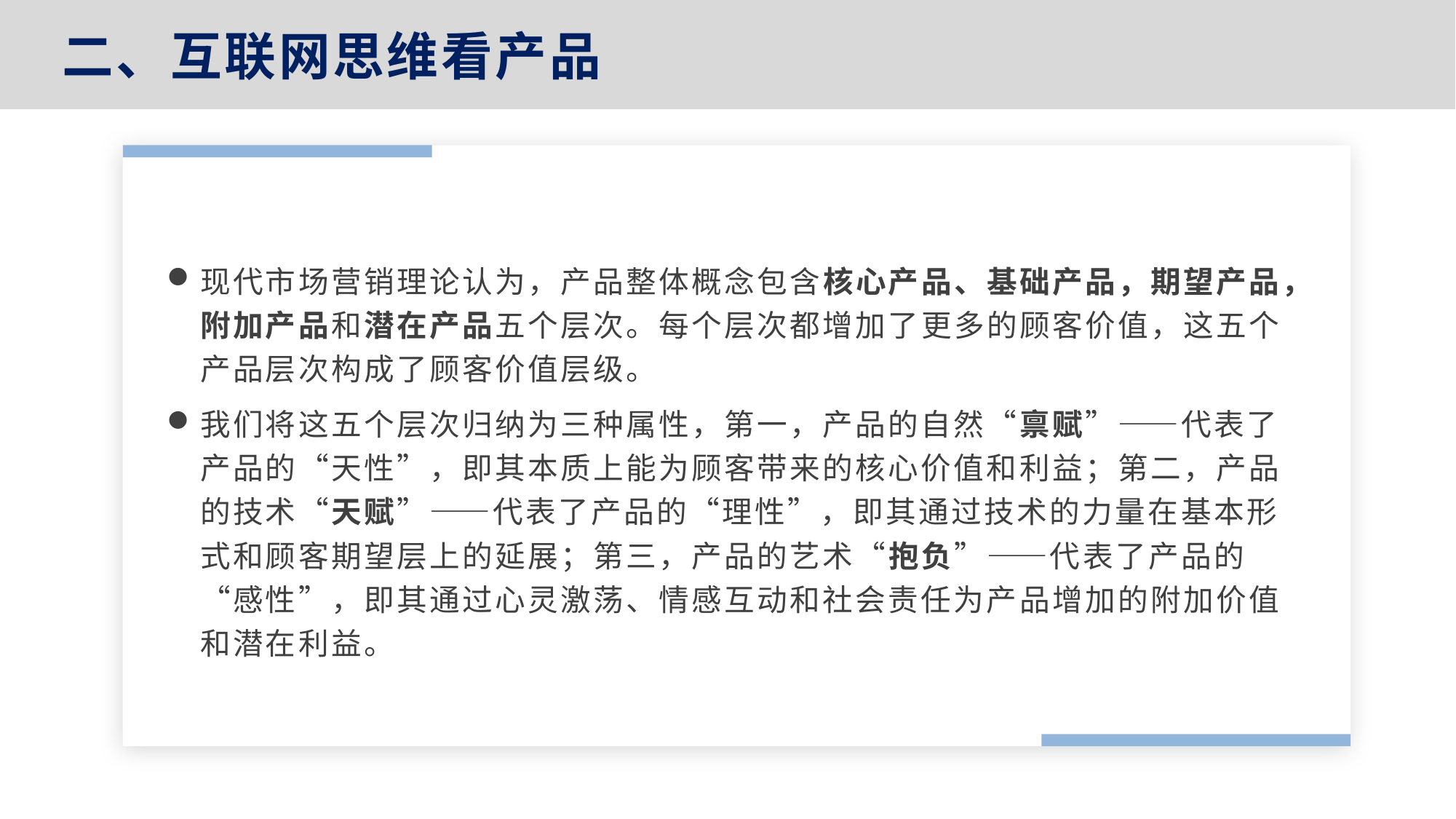

二、互联网思维看产品

现代市场营销理论认为，产品整体概念包含核心产品、基础产品，期望产品，附加产品和潜在产品五个层次。每个层次都增加了更多的顾客价值，这五个产品层次构成了顾客价值层级。
我们将这五个层次归纳为三种属性，第一，产品的自然“禀赋”——代表了产品的“天性”，即其本质上能为顾客带来的核心价值和利益；第二，产品的技术“天赋”——代表了产品的“理性”，即其通过技术的力量在基本形式和顾客期望层上的延展；第三，产品的艺术“抱负”——代表了产品的“感性”，即其通过心灵激荡、情感互动和社会责任为产品增加的附加价值和潜在利益。